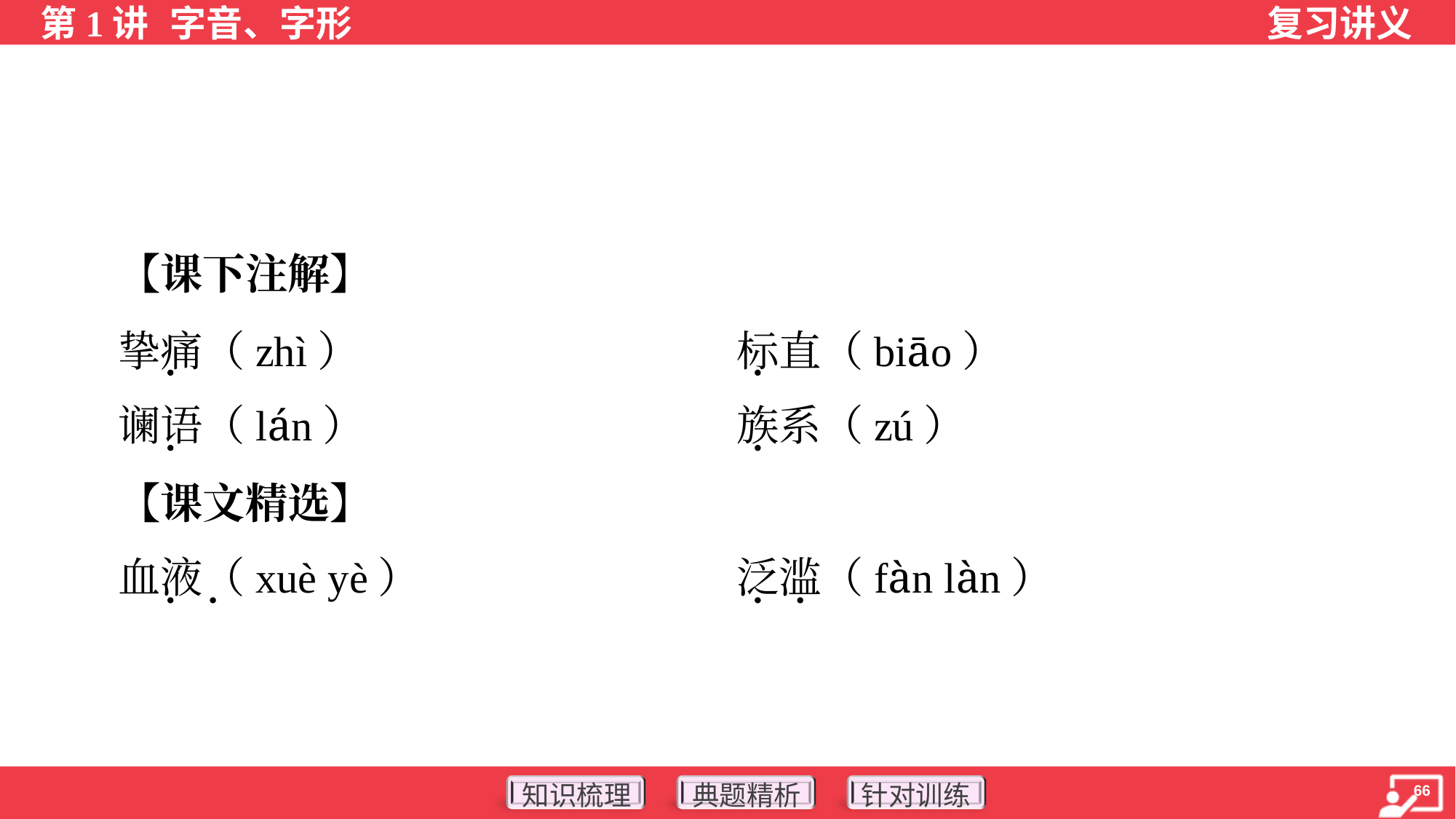

【课下注解】
    挚痛（zhì）	标直（biāo）
    谰语（lán）	族系（zú）

    【课文精选】
    血液（xuè yè）	泛滥（fàn làn）